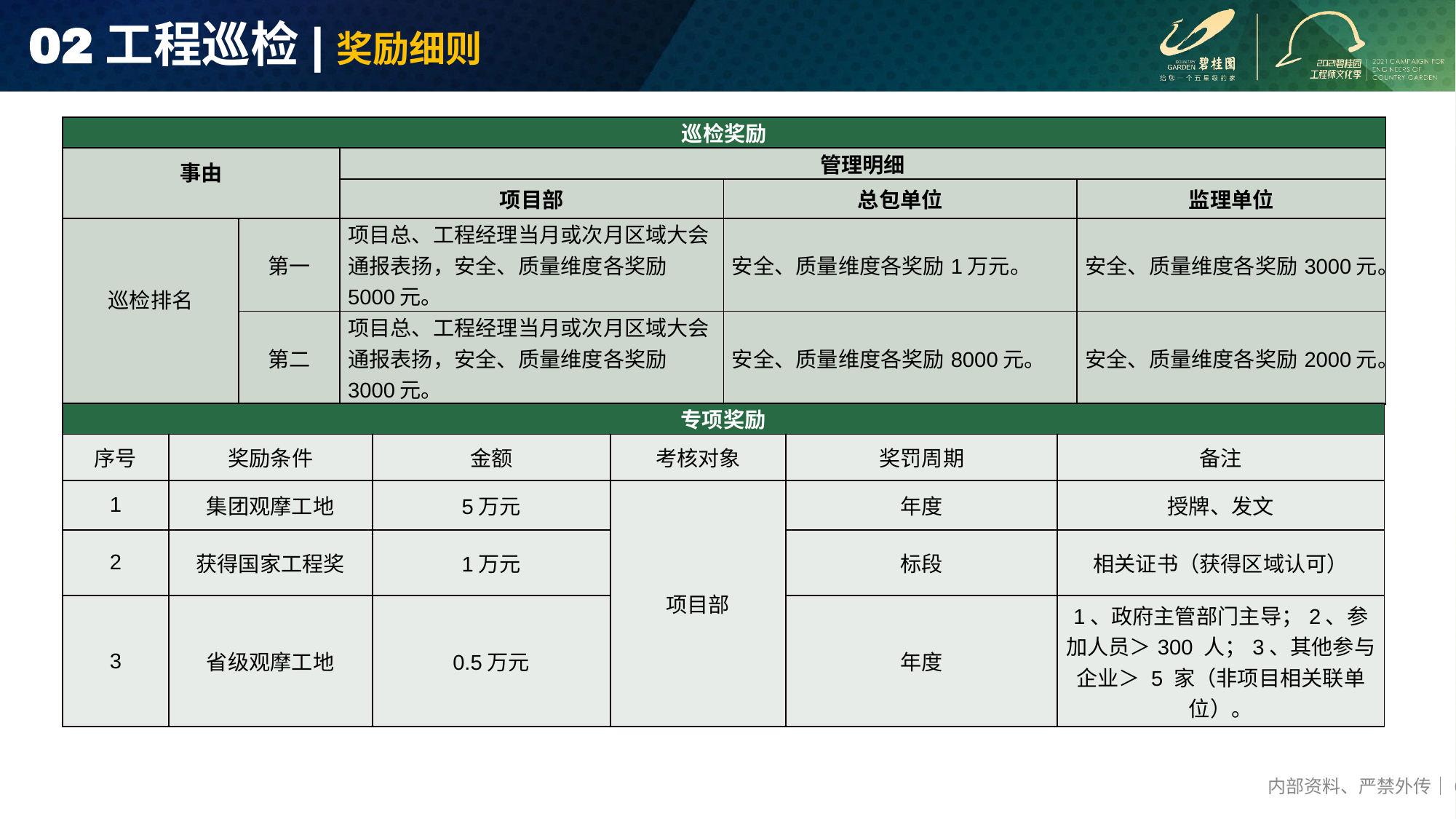

# 02工程巡检|奖励细则
| 巡检奖励 |  |  |  |  |
| --- | --- | --- | --- | --- |
| 事由 |  | 管理明细 |  |  |
|  |  | 项目部 | 总包单位 | 监理单位 |
| 巡检排名 | 第一 | 项目总、工程经理当月或次月区域大会通报表扬，安全、质量维度各奖励5000元。 | 安全、质量维度各奖励1万元。 | 安全、质量维度各奖励3000元。 |
|  | 第二 | 项目总、工程经理当月或次月区域大会通报表扬，安全、质量维度各奖励3000元。 | 安全、质量维度各奖励8000元。 | 安全、质量维度各奖励2000元。 |
| 专项奖励 |  |  |  |  |  |
| --- | --- | --- | --- | --- | --- |
| 序号 | 奖励条件 | 金额 | 考核对象 | 奖罚周期 | 备注 |
| 1 | 集团观摩工地 | 5万元 | 项目部 | 年度 | 授牌、发文 |
| 2 | 获得国家工程奖 | 1万元 |  | 标段 | 相关证书（获得区域认可） |
| 3 | 省级观摩工地 | 0.5万元 |  | 年度 | 1、政府主管部门主导；2、参加人员＞300 人；3、其他参与企业＞ 5 家（非项目相关联单位）。 |